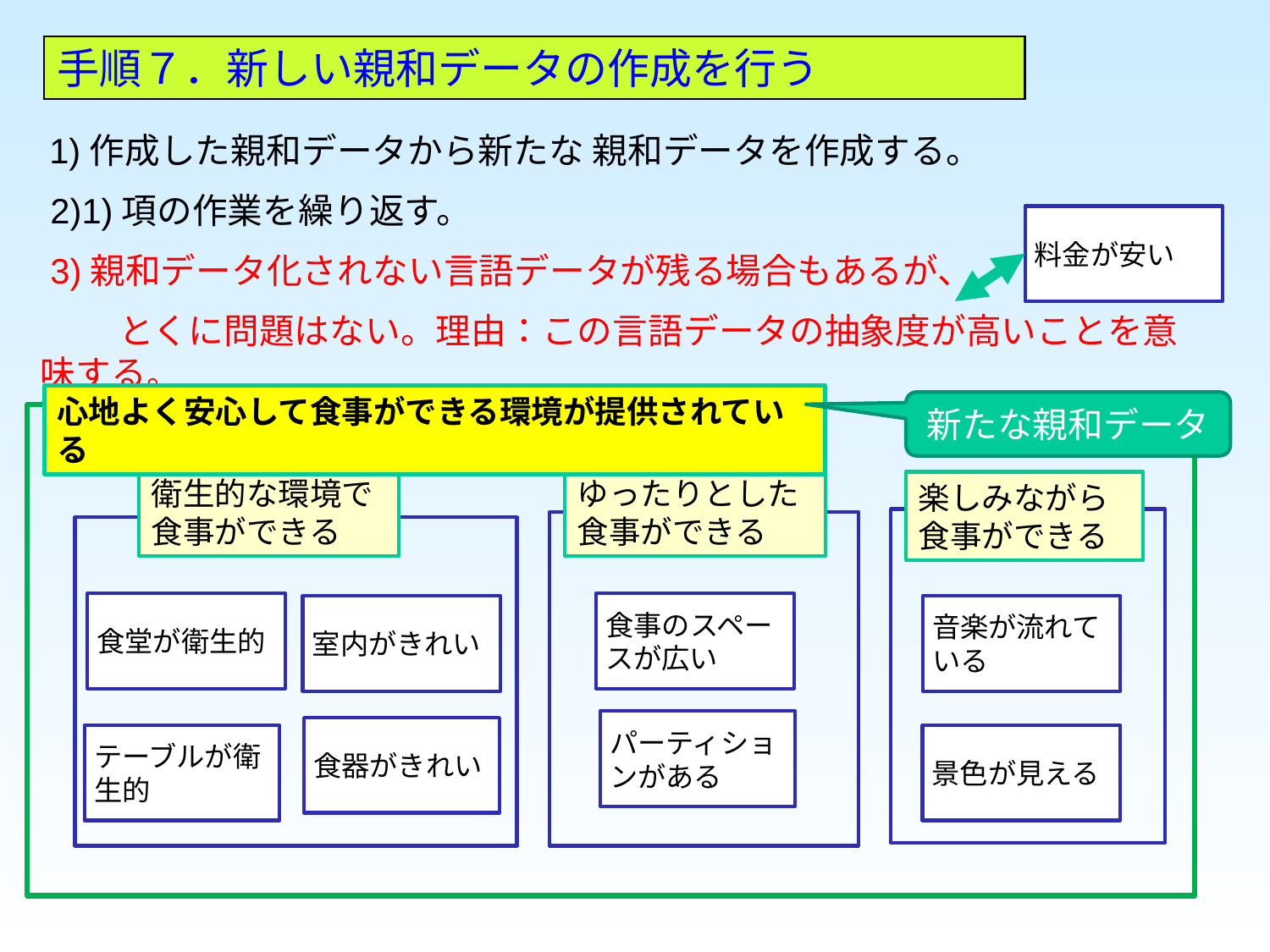

手順７．新しい親和データの作成を行う
 1)作成した親和データから新たな 親和データを作成する。
 2)1)項の作業を繰り返す。
 3)親和データ化されない言語データが残る場合もあるが、
　　 とくに問題はない。理由：この言語データの抽象度が高いことを意味する。

料金が安い
心地よく安心して食事ができる環境が提供されている
新たな親和データ

衛生的な環境で
食事ができる
ゆったりとした
食事ができる
楽しみながら
食事ができる

食堂が衛生的
食事のスペースが広い
室内がきれい
音楽が流れている
パーティションがある
食器がきれい
テーブルが衛生的
景色が見える